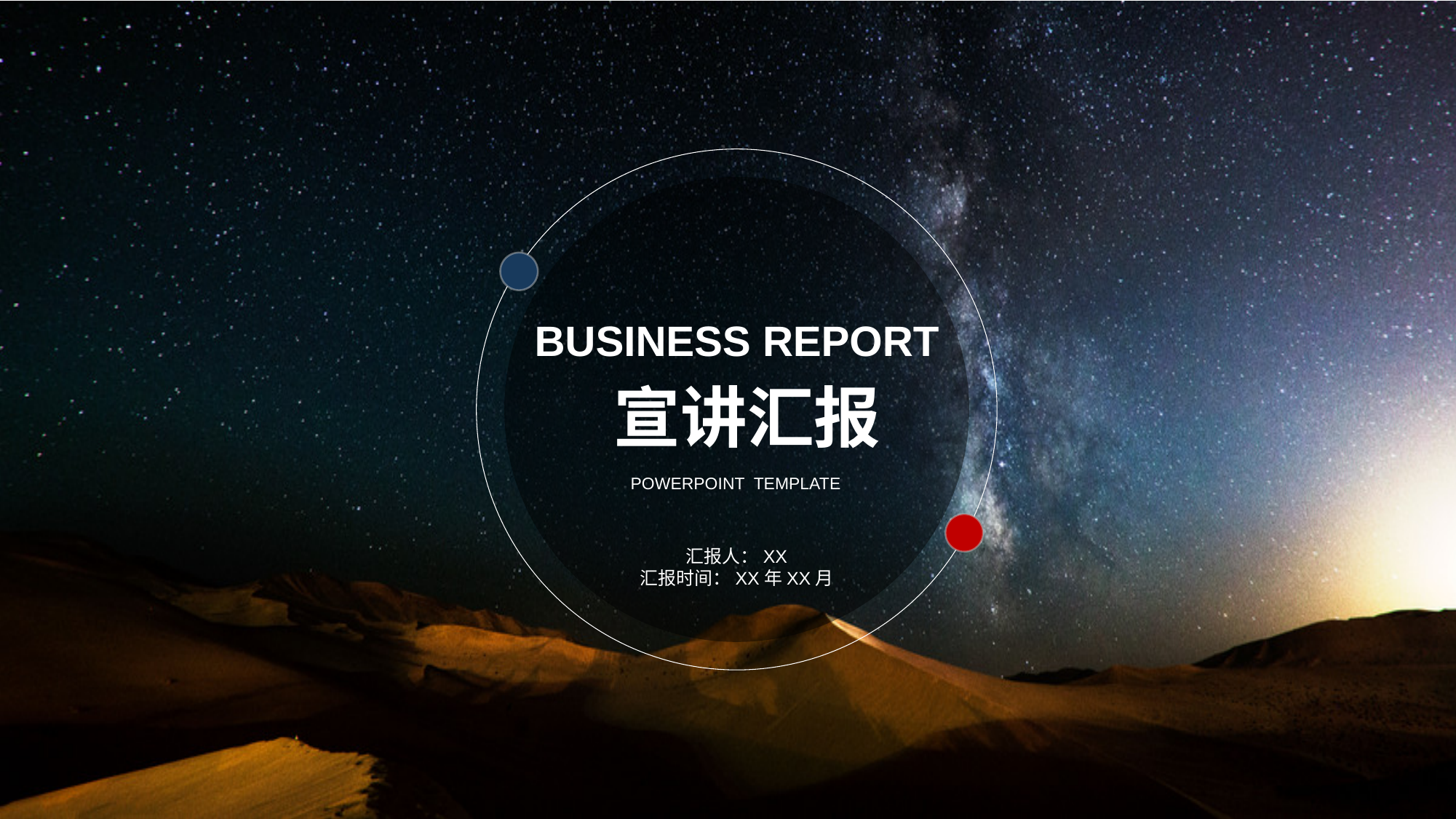

BUSINESS REPORT
宣讲汇报
POWERPOINT  TEMPLATE

汇报人：XX
汇报时间：XX年XX月